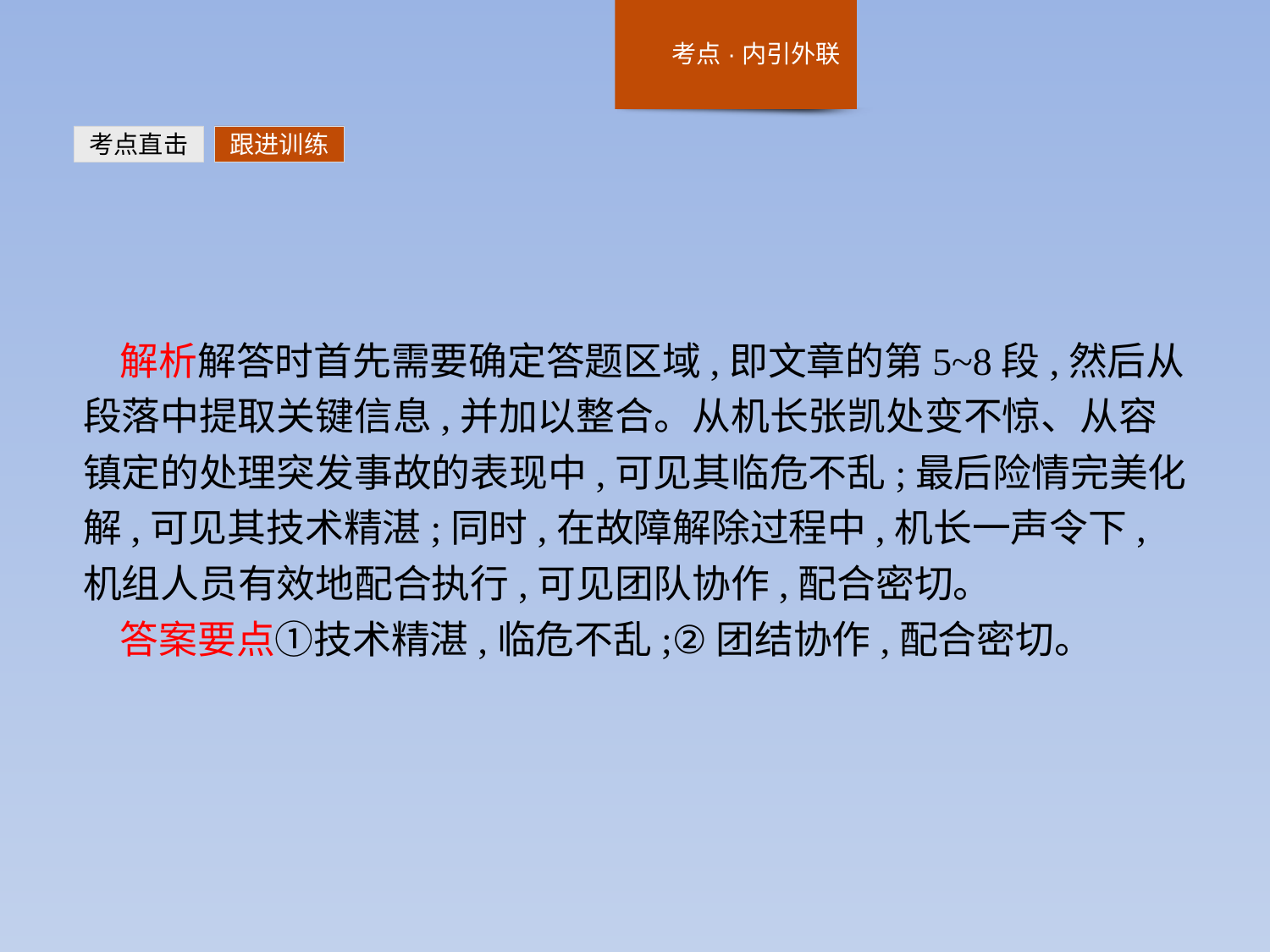

考点直击
跟进训练
解析解答时首先需要确定答题区域,即文章的第5~8段,然后从段落中提取关键信息,并加以整合。从机长张凯处变不惊、从容镇定的处理突发事故的表现中,可见其临危不乱;最后险情完美化解,可见其技术精湛;同时,在故障解除过程中,机长一声令下,机组人员有效地配合执行,可见团队协作,配合密切。
答案要点①技术精湛,临危不乱;②团结协作,配合密切。